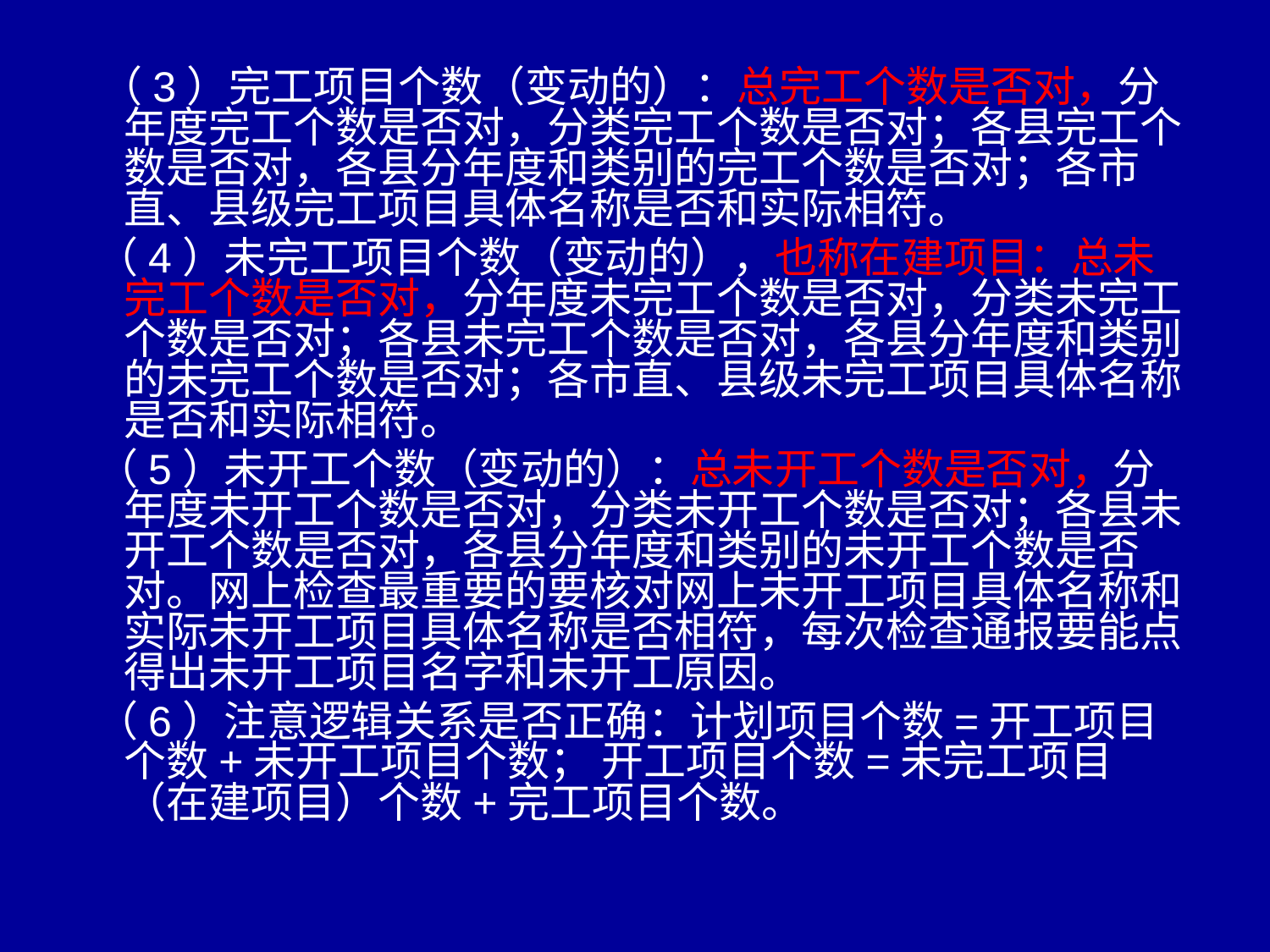

（3）完工项目个数（变动的）：总完工个数是否对，分年度完工个数是否对，分类完工个数是否对；各县完工个数是否对，各县分年度和类别的完工个数是否对；各市直、县级完工项目具体名称是否和实际相符。
 （4）未完工项目个数（变动的），也称在建项目：总未完工个数是否对，分年度未完工个数是否对，分类未完工个数是否对；各县未完工个数是否对，各县分年度和类别的未完工个数是否对；各市直、县级未完工项目具体名称是否和实际相符。
 （5）未开工个数（变动的）：总未开工个数是否对，分年度未开工个数是否对，分类未开工个数是否对；各县未开工个数是否对，各县分年度和类别的未开工个数是否对。网上检查最重要的要核对网上未开工项目具体名称和实际未开工项目具体名称是否相符，每次检查通报要能点得出未开工项目名字和未开工原因。
 （6）注意逻辑关系是否正确：计划项目个数=开工项目个数+未开工项目个数； 开工项目个数=未完工项目（在建项目）个数+完工项目个数。